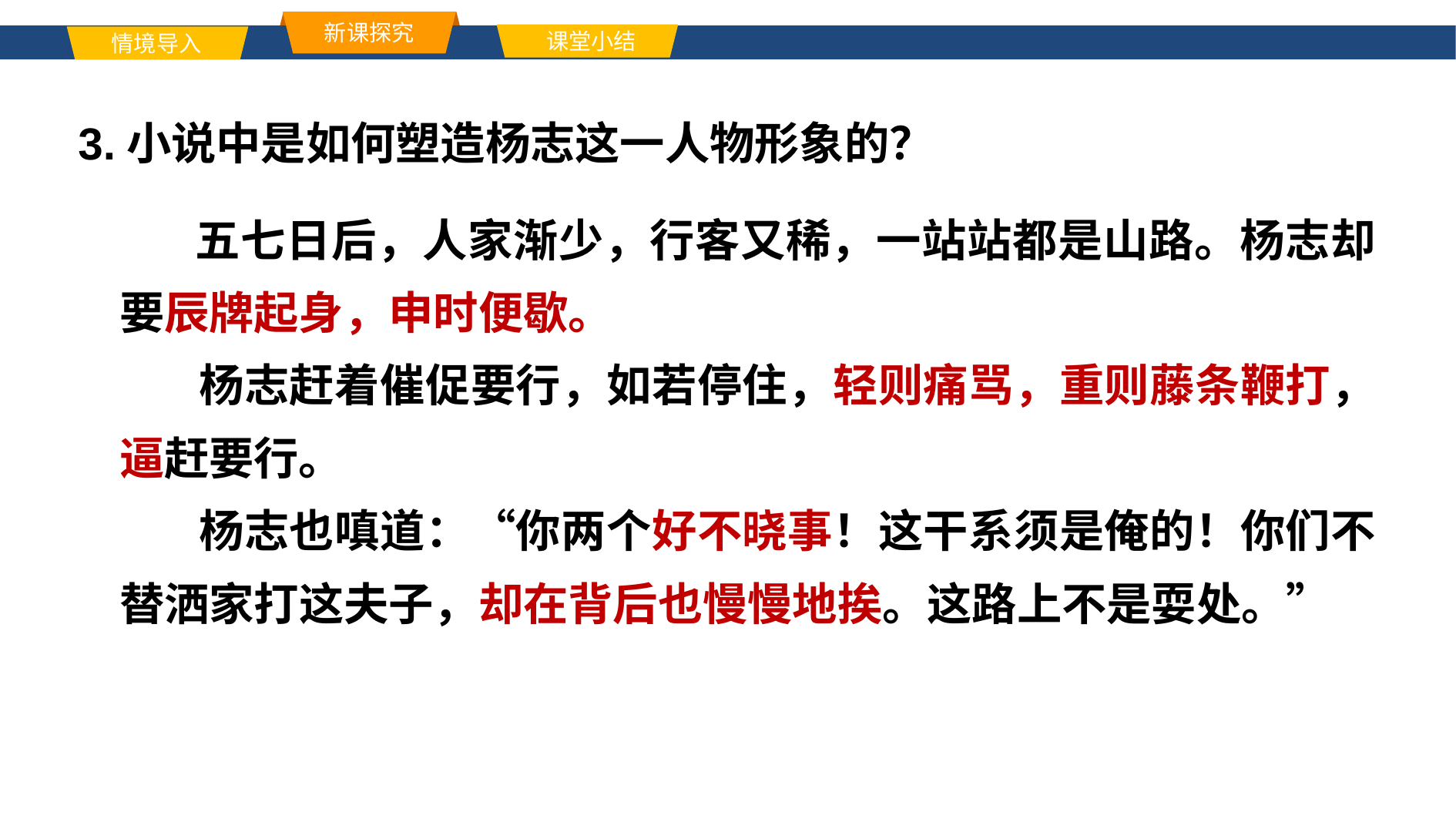

新课探究
课堂小结

情境导入

单击此处添加标题文本内容
3.小说中是如何塑造杨志这一人物形象的？
 五七日后，人家渐少，行客又稀，一站站都是山路。杨志却要辰牌起身，申时便歇。
 杨志赶着催促要行，如若停住，轻则痛骂，重则藤条鞭打，逼赶要行。
 杨志也嗔道：“你两个好不晓事！这干系须是俺的！你们不替洒家打这夫子，却在背后也慢慢地挨。这路上不是耍处。”